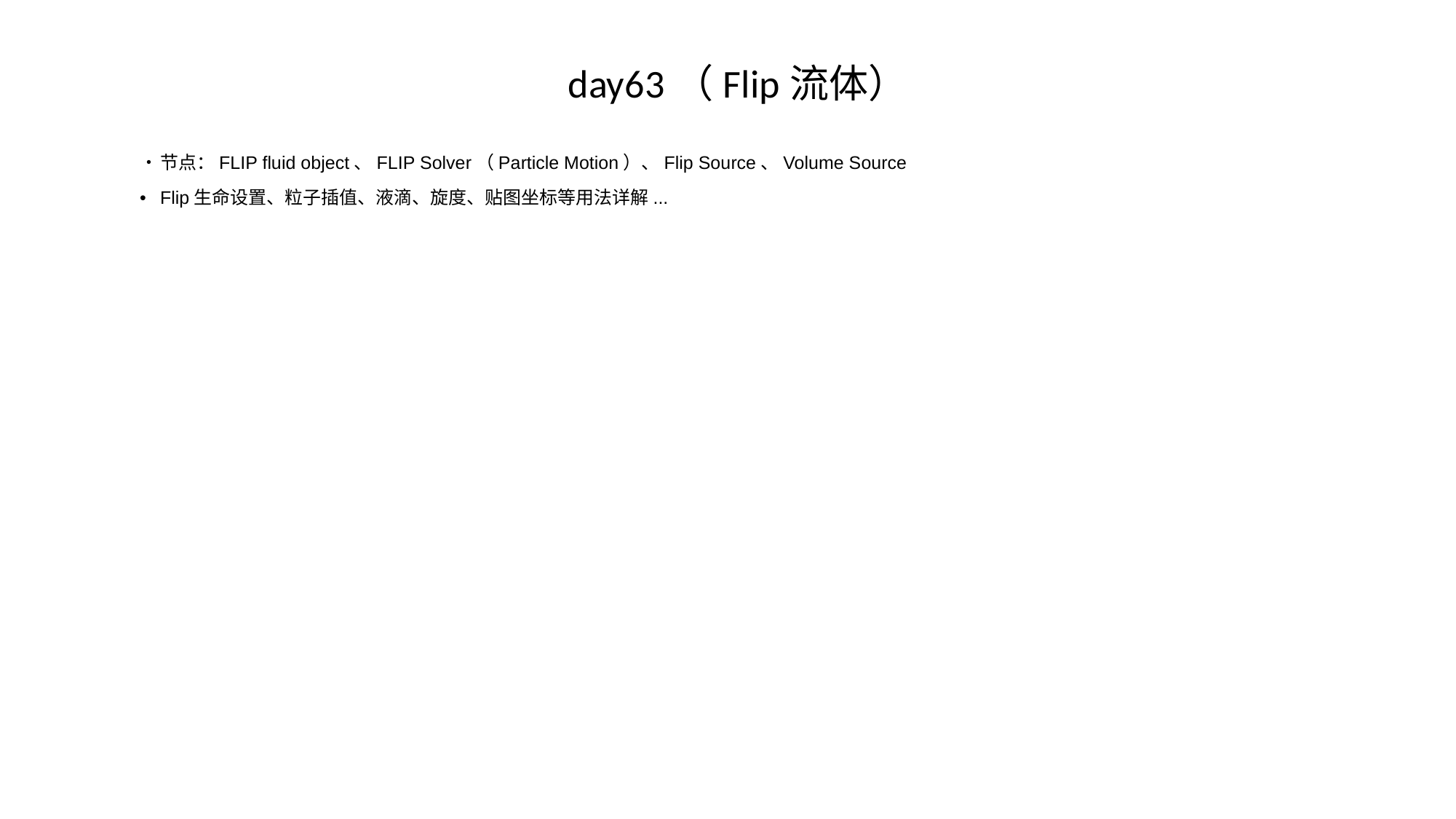

# day63（Flip流体）
•	节点：FLIP fluid object、FLIP Solver（Particle Motion）、Flip Source、Volume Source
•	Flip生命设置、粒子插值、液滴、旋度、贴图坐标等用法详解...